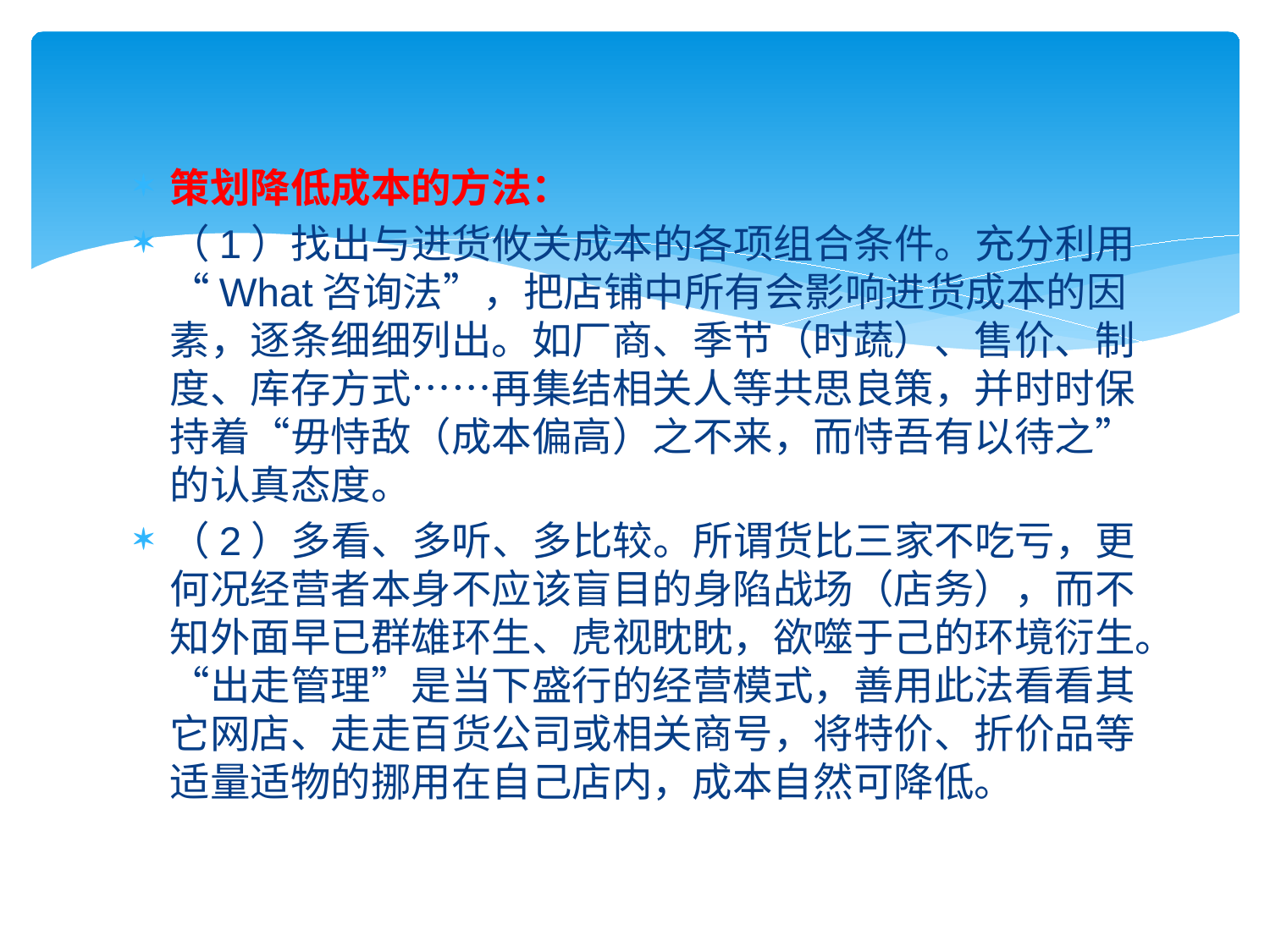

策划降低成本的方法：
（1）找出与进货攸关成本的各项组合条件。充分利用“What咨询法”，把店铺中所有会影响进货成本的因素，逐条细细列出。如厂商、季节（时蔬）、售价、制度、库存方式……再集结相关人等共思良策，并时时保持着“毋恃敌（成本偏高）之不来，而恃吾有以待之”的认真态度。
（2）多看、多听、多比较。所谓货比三家不吃亏，更何况经营者本身不应该盲目的身陷战场（店务），而不知外面早已群雄环生、虎视眈眈，欲噬于己的环境衍生。“出走管理”是当下盛行的经营模式，善用此法看看其它网店、走走百货公司或相关商号，将特价、折价品等适量适物的挪用在自己店内，成本自然可降低。